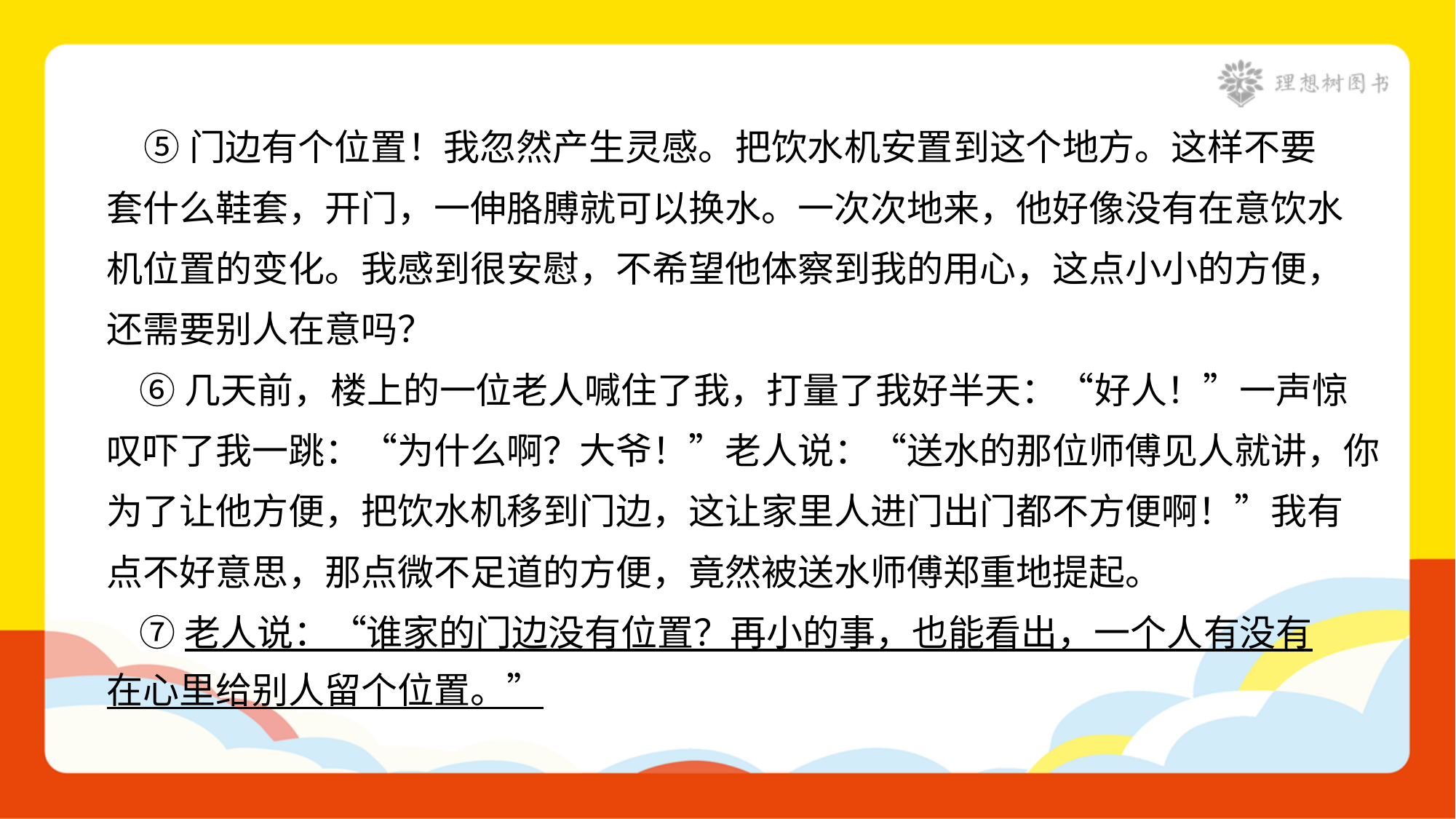

⑤门边有个位置！我忽然产生灵感。把饮水机安置到这个地方。这样不要
套什么鞋套，开门，一伸胳膊就可以换水。一次次地来，他好像没有在意饮水
机位置的变化。我感到很安慰，不希望他体察到我的用心，这点小小的方便，
还需要别人在意吗？
    ⑥几天前，楼上的一位老人喊住了我，打量了我好半天：“好人！”一声惊
叹吓了我一跳：“为什么啊？大爷！”老人说：“送水的那位师傅见人就讲，你
为了让他方便，把饮水机移到门边，这让家里人进门出门都不方便啊！”我有
点不好意思，那点微不足道的方便，竟然被送水师傅郑重地提起。
    ⑦老人说：“谁家的门边没有位置？再小的事，也能看出，一个人有没有
在心里给别人留个位置。”